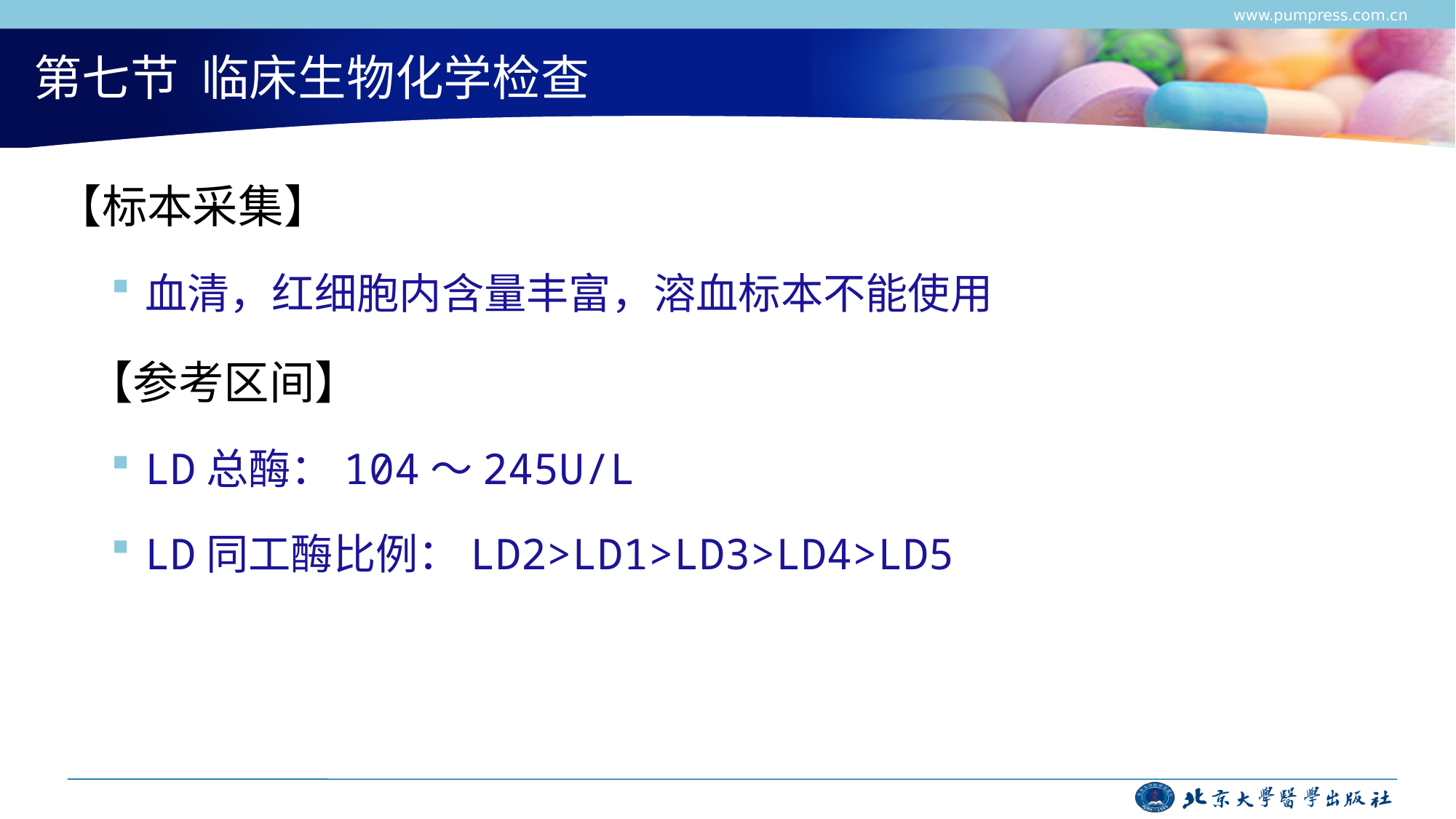

www.pumpress.com.cn
# 第七节  临床生物化学检查
【标本采集】
血清，红细胞内含量丰富，溶血标本不能使用
  【参考区间】
LD总酶：104～245U/L
LD同工酶比例：LD2>LD1>LD3>LD4>LD5